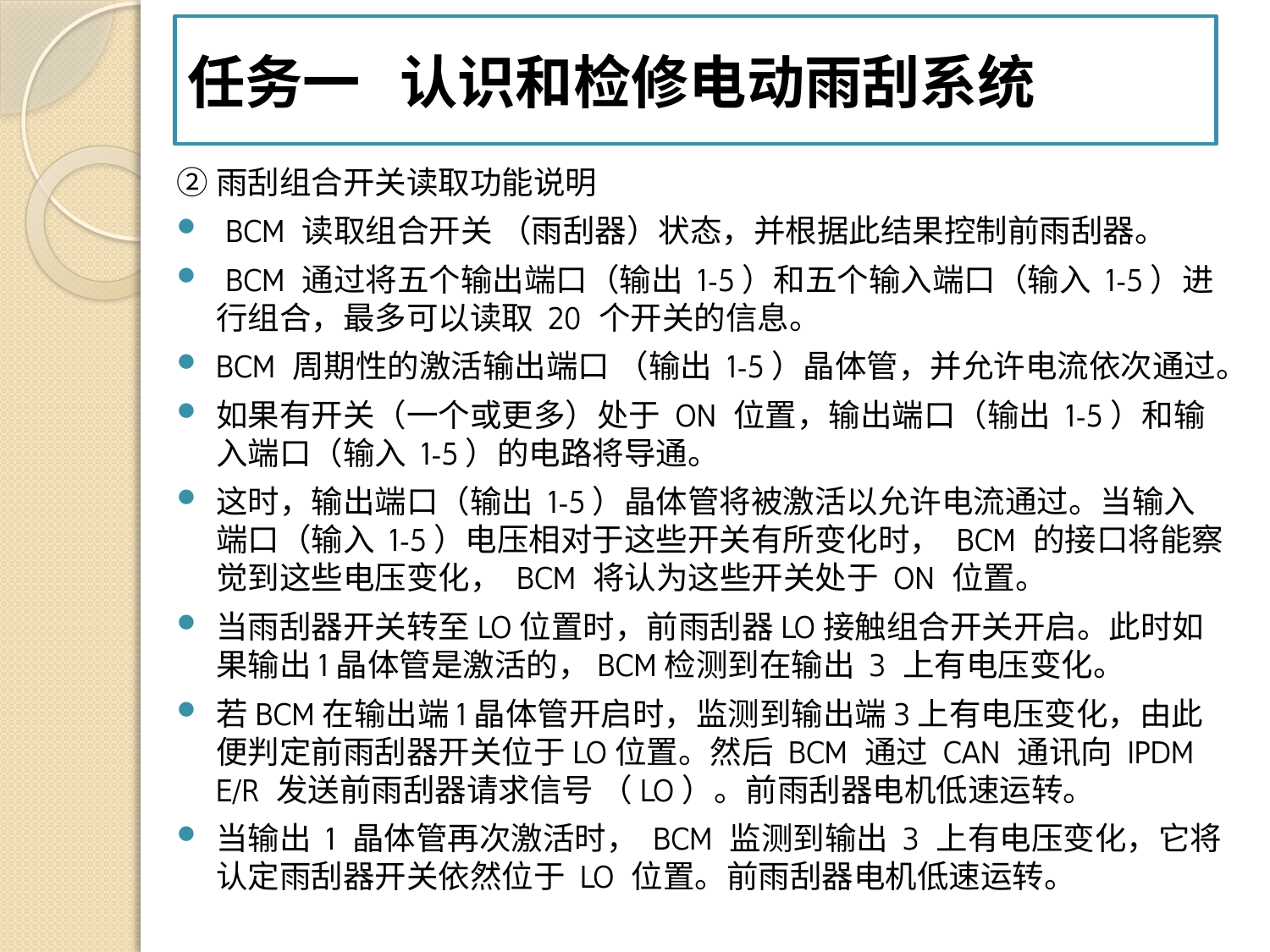

任务一   认识和检修电动雨刮系统
#
②雨刮组合开关读取功能说明
 BCM 读取组合开关 （雨刮器）状态，并根据此结果控制前雨刮器。
 BCM 通过将五个输出端口（输出 1-5）和五个输入端口（输入 1-5）进行组合，最多可以读取 20 个开关的信息。
BCM 周期性的激活输出端口 （输出 1-5）晶体管，并允许电流依次通过。
如果有开关（一个或更多）处于 ON 位置，输出端口（输出 1-5）和输入端口（输入 1-5）的电路将导通。
这时，输出端口（输出 1-5）晶体管将被激活以允许电流通过。当输入端口（输入 1-5）电压相对于这些开关有所变化时， BCM 的接口将能察觉到这些电压变化， BCM 将认为这些开关处于 ON 位置。
当雨刮器开关转至LO位置时，前雨刮器LO接触组合开关开启。此时如果输出1晶体管是激活的，BCM检测到在输出 3 上有电压变化。
若BCM在输出端1晶体管开启时，监测到输出端3上有电压变化，由此便判定前雨刮器开关位于LO位置。然后 BCM 通过 CAN 通讯向 IPDM E/R 发送前雨刮器请求信号 （LO）。前雨刮器电机低速运转。
当输出 1 晶体管再次激活时， BCM 监测到输出 3 上有电压变化，它将认定雨刮器开关依然位于 LO 位置。前雨刮器电机低速运转。